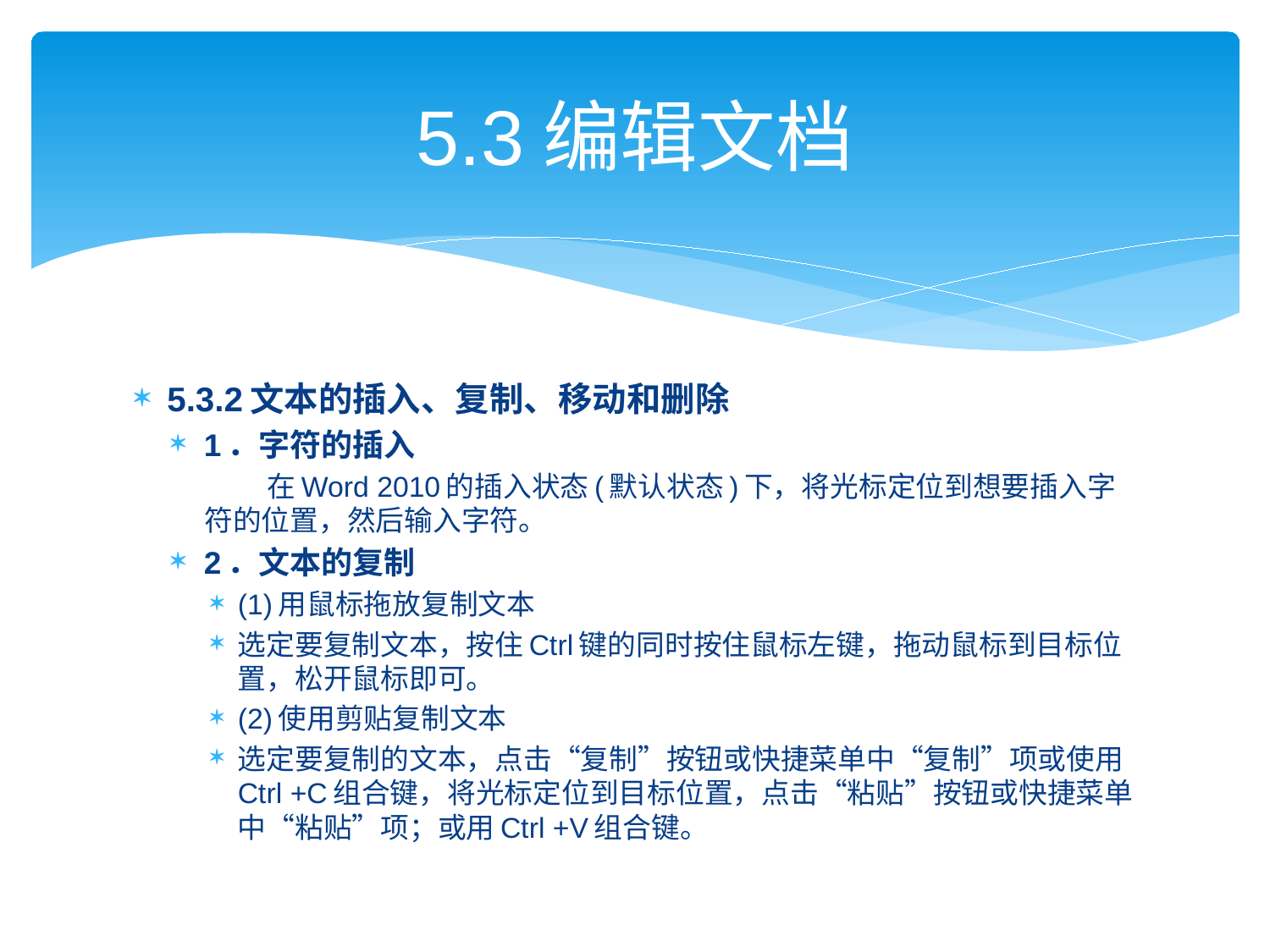

# 5.3编辑文档
5.3.2文本的插入、复制、移动和删除
1．字符的插入
         在Word 2010的插入状态(默认状态)下，将光标定位到想要插入字符的位置，然后输入字符。
2．文本的复制
(1)用鼠标拖放复制文本
选定要复制文本，按住Ctrl键的同时按住鼠标左键，拖动鼠标到目标位置，松开鼠标即可。
(2)使用剪贴复制文本
选定要复制的文本，点击“复制”按钮或快捷菜单中“复制”项或使用Ctrl +C组合键，将光标定位到目标位置，点击“粘贴”按钮或快捷菜单中“粘贴”项；或用Ctrl +V组合键。